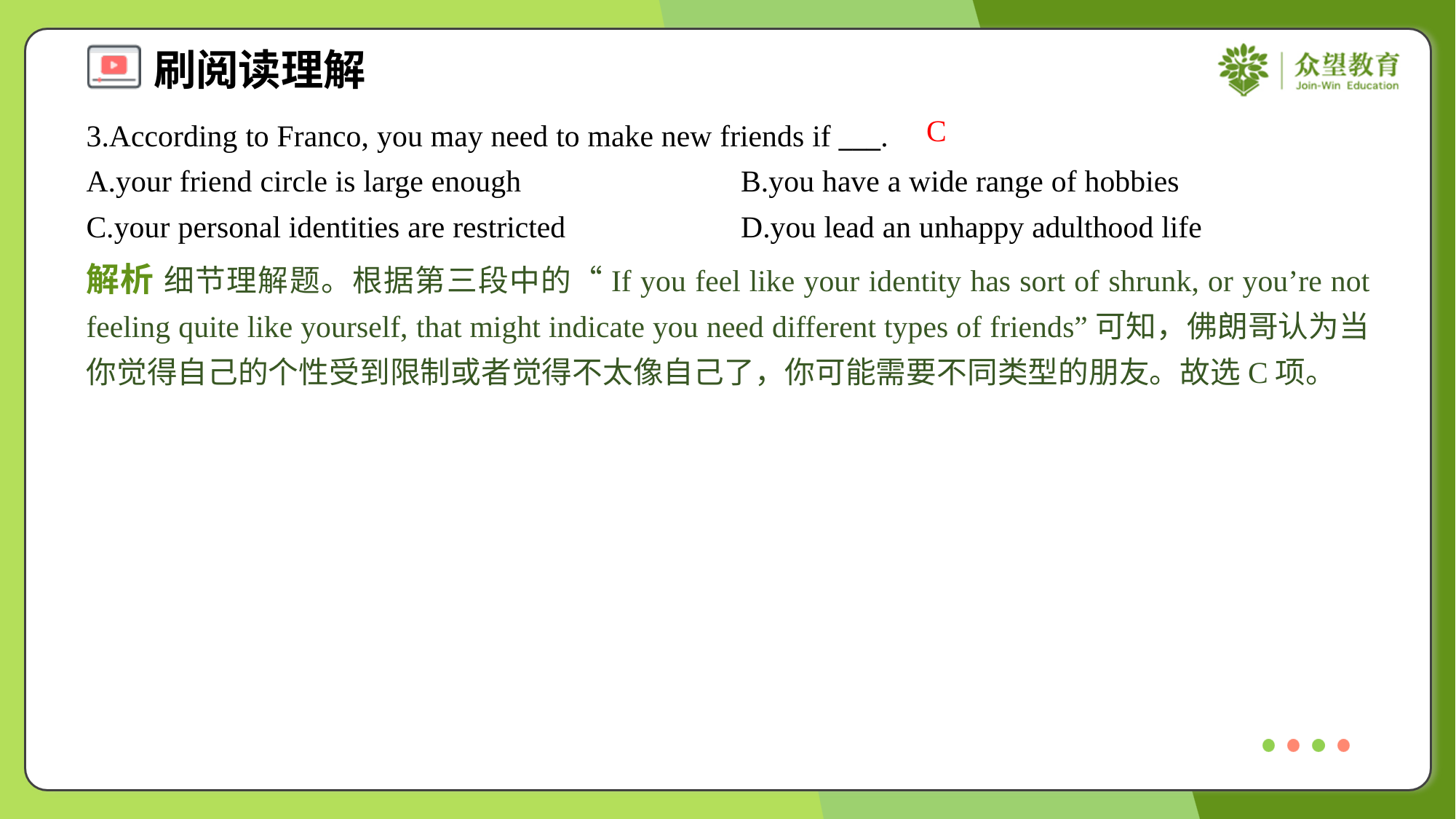

C
3.According to Franco, you may need to make new friends if ___.
A.your friend circle is large enough	B.you have a wide range of hobbies
C.your personal identities are restricted	D.you lead an unhappy adulthood life
解析 细节理解题。根据第三段中的“If you feel like your identity has sort of shrunk, or you’re not feeling quite like yourself, that might indicate you need different types of friends”可知，佛朗哥认为当你觉得自己的个性受到限制或者觉得不太像自己了，你可能需要不同类型的朋友。故选C项。